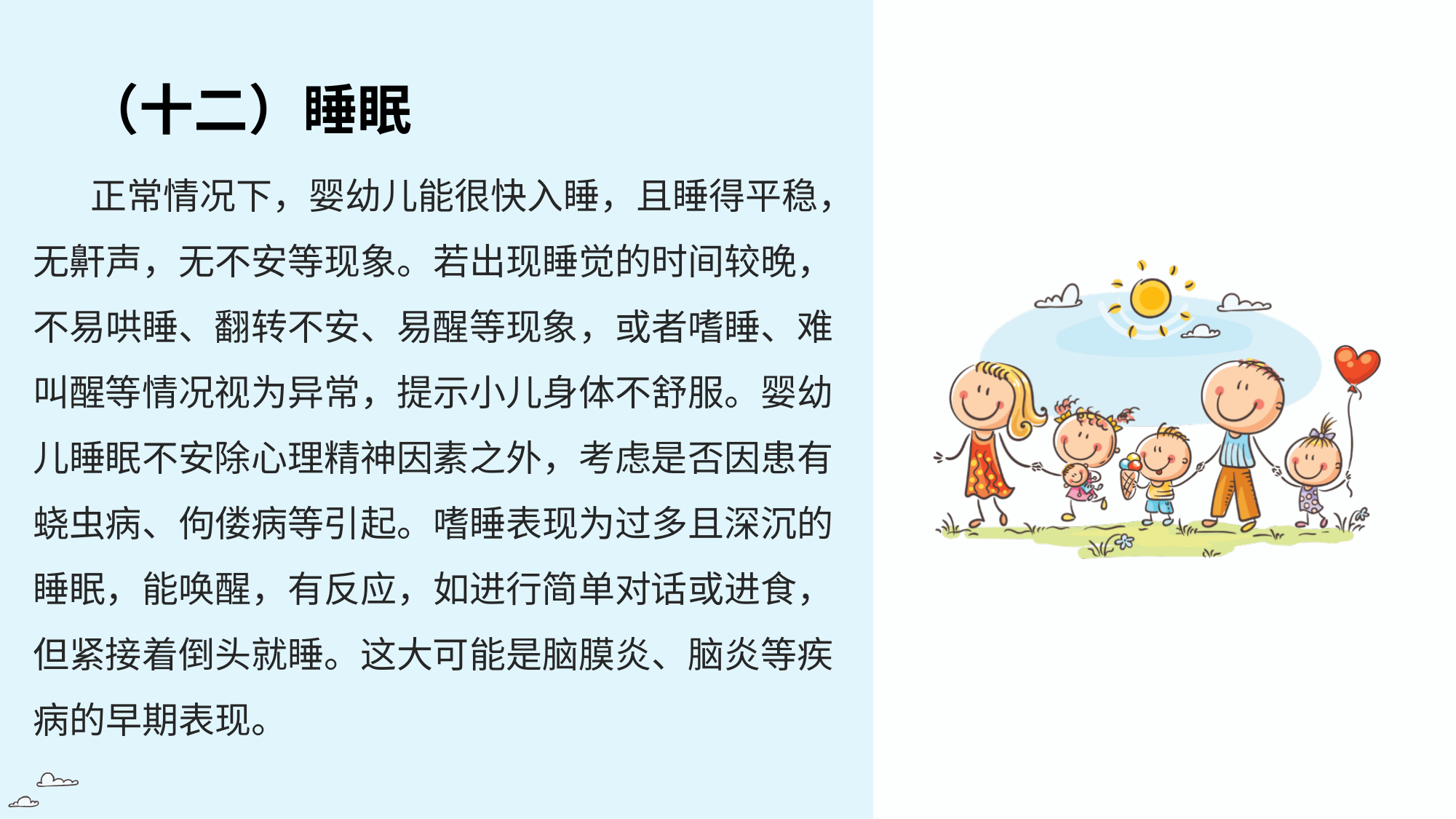

（十二）睡眠
      正常情况下，婴幼儿能很快入睡，且睡得平稳，无鼾声，无不安等现象。若出现睡觉的时间较晚，不易哄睡、翻转不安、易醒等现象，或者嗜睡、难叫醒等情况视为异常，提示小儿身体不舒服。婴幼儿睡眠不安除心理精神因素之外，考虑是否因患有蛲虫病、佝偻病等引起。嗜睡表现为过多且深沉的睡眠，能唤醒，有反应，如进行简单对话或进食，但紧接着倒头就睡。这大可能是脑膜炎、脑炎等疾病的早期表现。